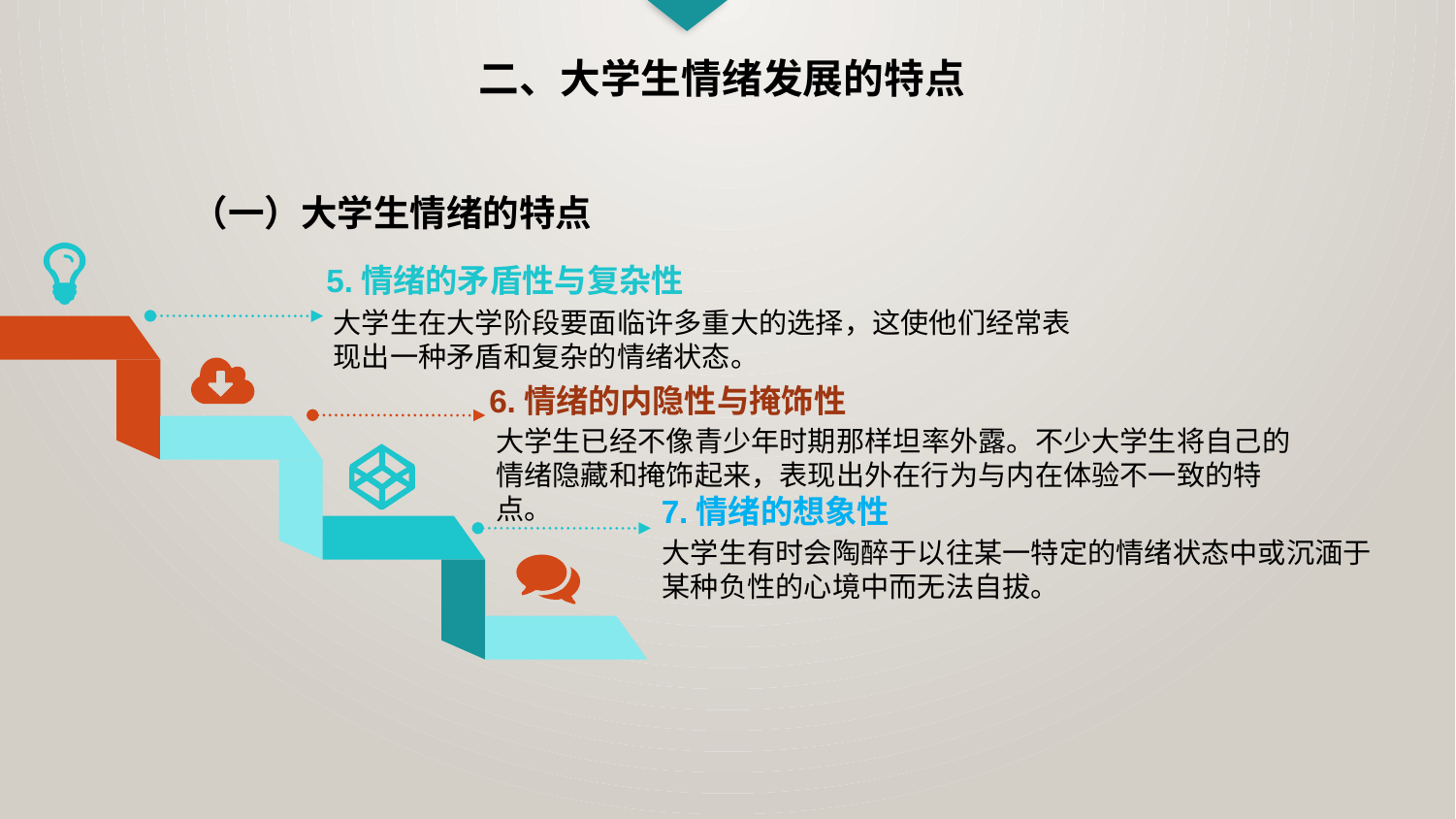

二、大学生情绪发展的特点
（一）大学生情绪的特点

5.情绪的矛盾性与复杂性
大学生在大学阶段要面临许多重大的选择，这使他们经常表现出一种矛盾和复杂的情绪状态。

6.情绪的内隐性与掩饰性

大学生已经不像青少年时期那样坦率外露。不少大学生将自己的情绪隐藏和掩饰起来，表现出外在行为与内在体验不一致的特点。

7.情绪的想象性

大学生有时会陶醉于以往某一特定的情绪状态中或沉湎于某种负性的心境中而无法自拔。